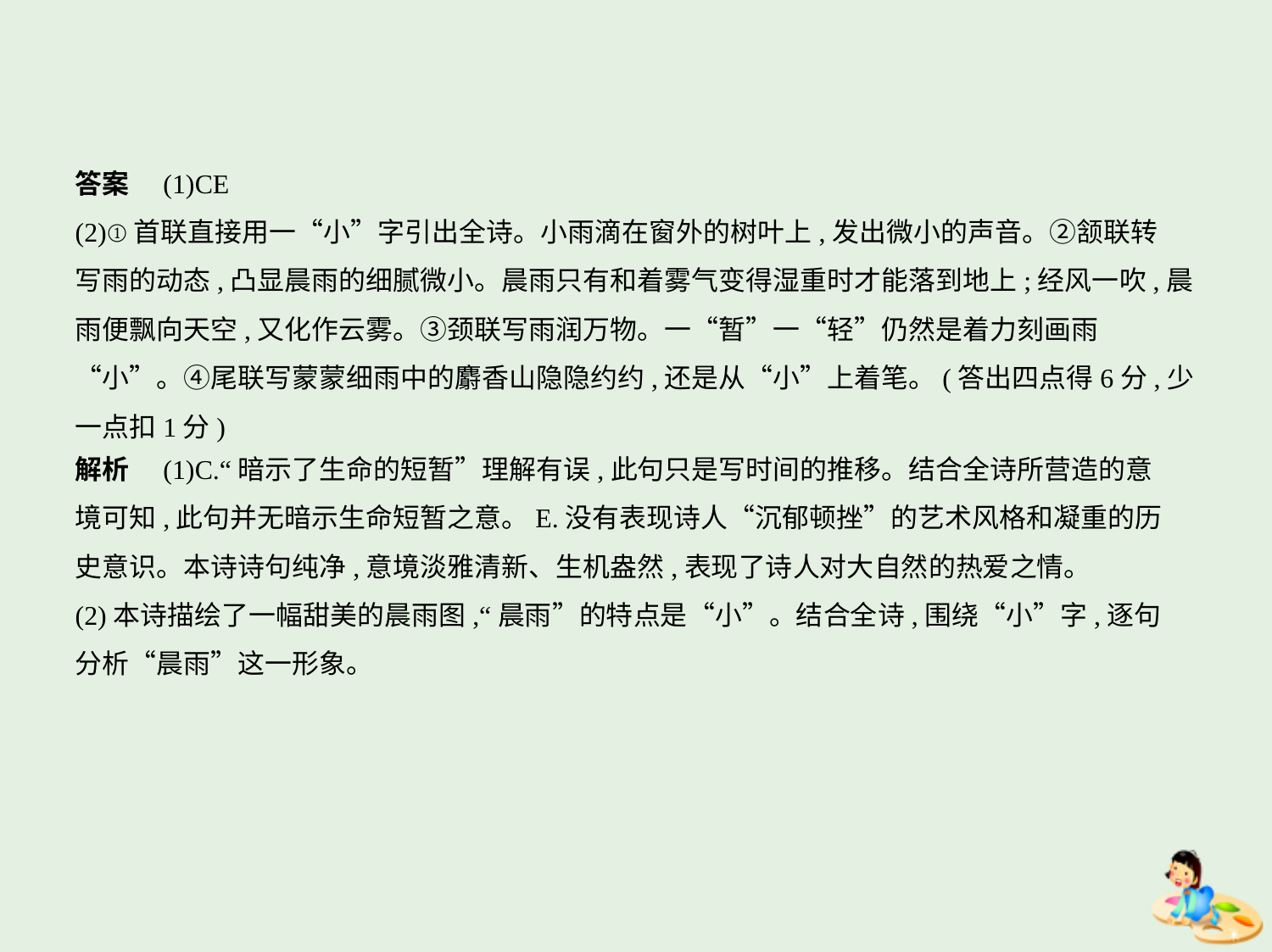

答案　(1)CE
(2)①首联直接用一“小”字引出全诗。小雨滴在窗外的树叶上,发出微小的声音。②颔联转
写雨的动态,凸显晨雨的细腻微小。晨雨只有和着雾气变得湿重时才能落到地上;经风一吹,晨
雨便飘向天空,又化作云雾。③颈联写雨润万物。一“暂”一“轻”仍然是着力刻画雨
“小”。④尾联写蒙蒙细雨中的麝香山隐隐约约,还是从“小”上着笔。(答出四点得6分,少
一点扣1分)
解析　(1)C.“暗示了生命的短暂”理解有误,此句只是写时间的推移。结合全诗所营造的意
境可知,此句并无暗示生命短暂之意。E.没有表现诗人“沉郁顿挫”的艺术风格和凝重的历
史意识。本诗诗句纯净,意境淡雅清新、生机盎然,表现了诗人对大自然的热爱之情。
(2)本诗描绘了一幅甜美的晨雨图,“晨雨”的特点是“小”。结合全诗,围绕“小”字,逐句
分析“晨雨”这一形象。